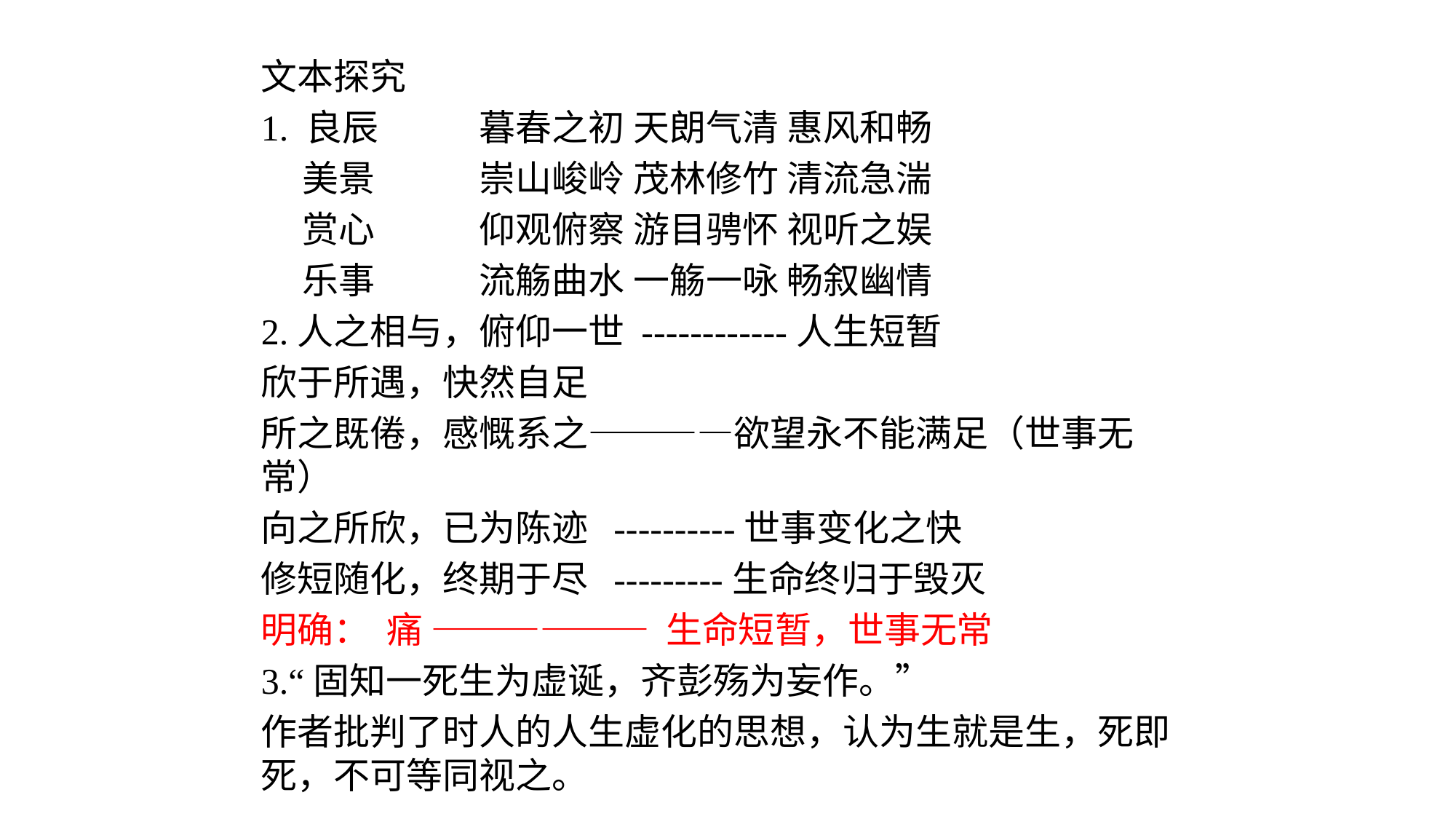

文本探究
1. 良辰	暮春之初 天朗气清 惠风和畅
    美景	崇山峻岭 茂林修竹 清流急湍
    赏心	仰观俯察 游目骋怀 视听之娱
    乐事	流觞曲水 一觞一咏 畅叙幽情
2.人之相与，俯仰一世 ------------人生短暂
欣于所遇，快然自足
所之既倦，感慨系之————欲望永不能满足（世事无常）
向之所欣，已为陈迹  ----------世事变化之快
修短随化，终期于尽  ---------生命终归于毁灭
明确：  痛 ——————  生命短暂，世事无常
3.“固知一死生为虚诞，齐彭殇为妄作。”
作者批判了时人的人生虚化的思想，认为生就是生，死即死，不可等同视之。